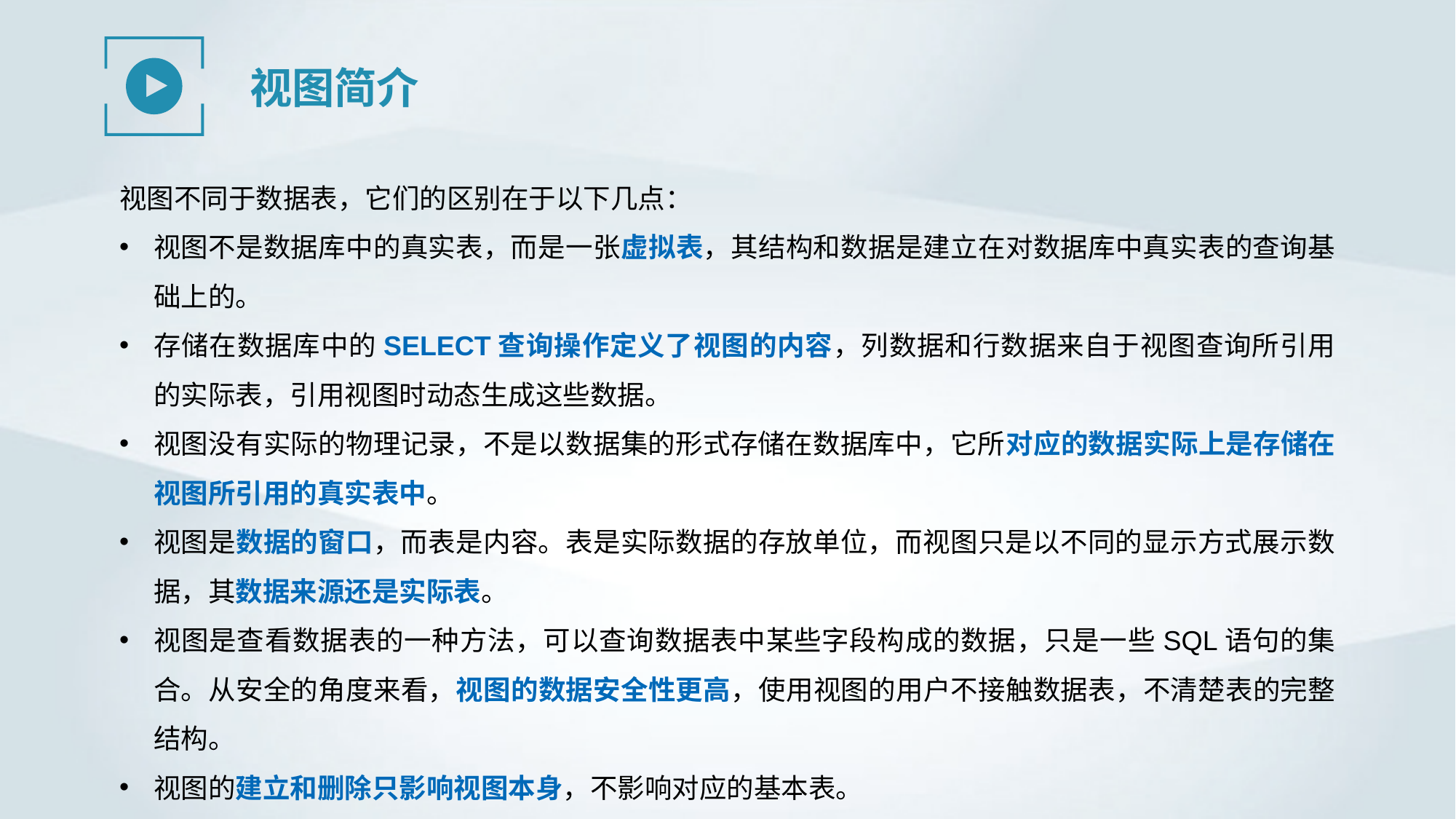

视图简介
视图不同于数据表，它们的区别在于以下几点：
视图不是数据库中的真实表，而是一张虚拟表，其结构和数据是建立在对数据库中真实表的查询基础上的。
存储在数据库中的SELECT查询操作定义了视图的内容，列数据和行数据来自于视图查询所引用的实际表，引用视图时动态生成这些数据。
视图没有实际的物理记录，不是以数据集的形式存储在数据库中，它所对应的数据实际上是存储在视图所引用的真实表中。
视图是数据的窗口，而表是内容。表是实际数据的存放单位，而视图只是以不同的显示方式展示数据，其数据来源还是实际表。
视图是查看数据表的一种方法，可以查询数据表中某些字段构成的数据，只是一些SQL语句的集合。从安全的角度来看，视图的数据安全性更高，使用视图的用户不接触数据表，不清楚表的完整结构。
视图的建立和删除只影响视图本身，不影响对应的基本表。